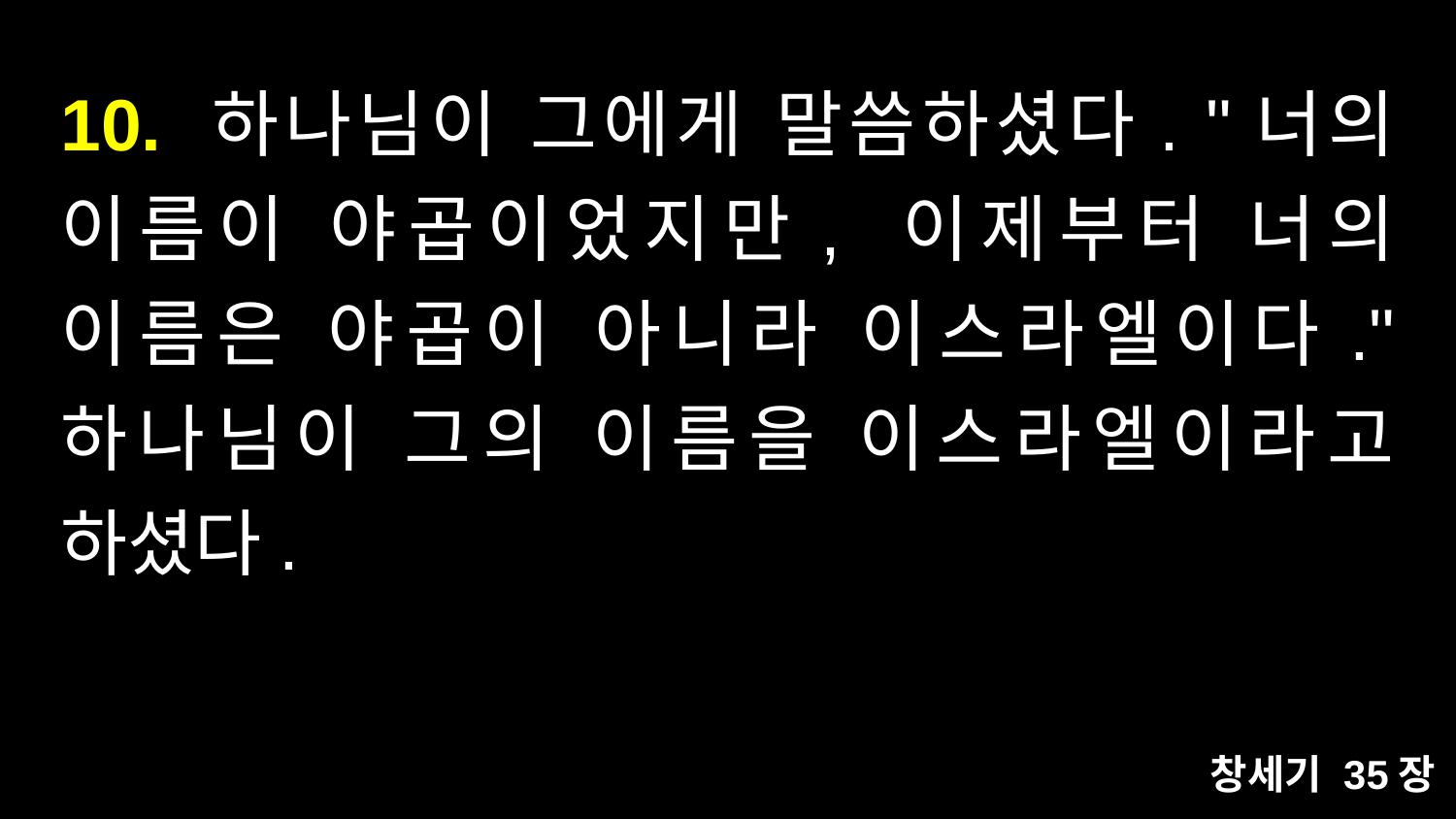

# 10. 하나님이 그에게 말씀하셨다. "너의 이름이 야곱이었지만, 이제부터 너의 이름은 야곱이 아니라 이스라엘이다." 하나님이 그의 이름을 이스라엘이라고 하셨다.
창세기 35장